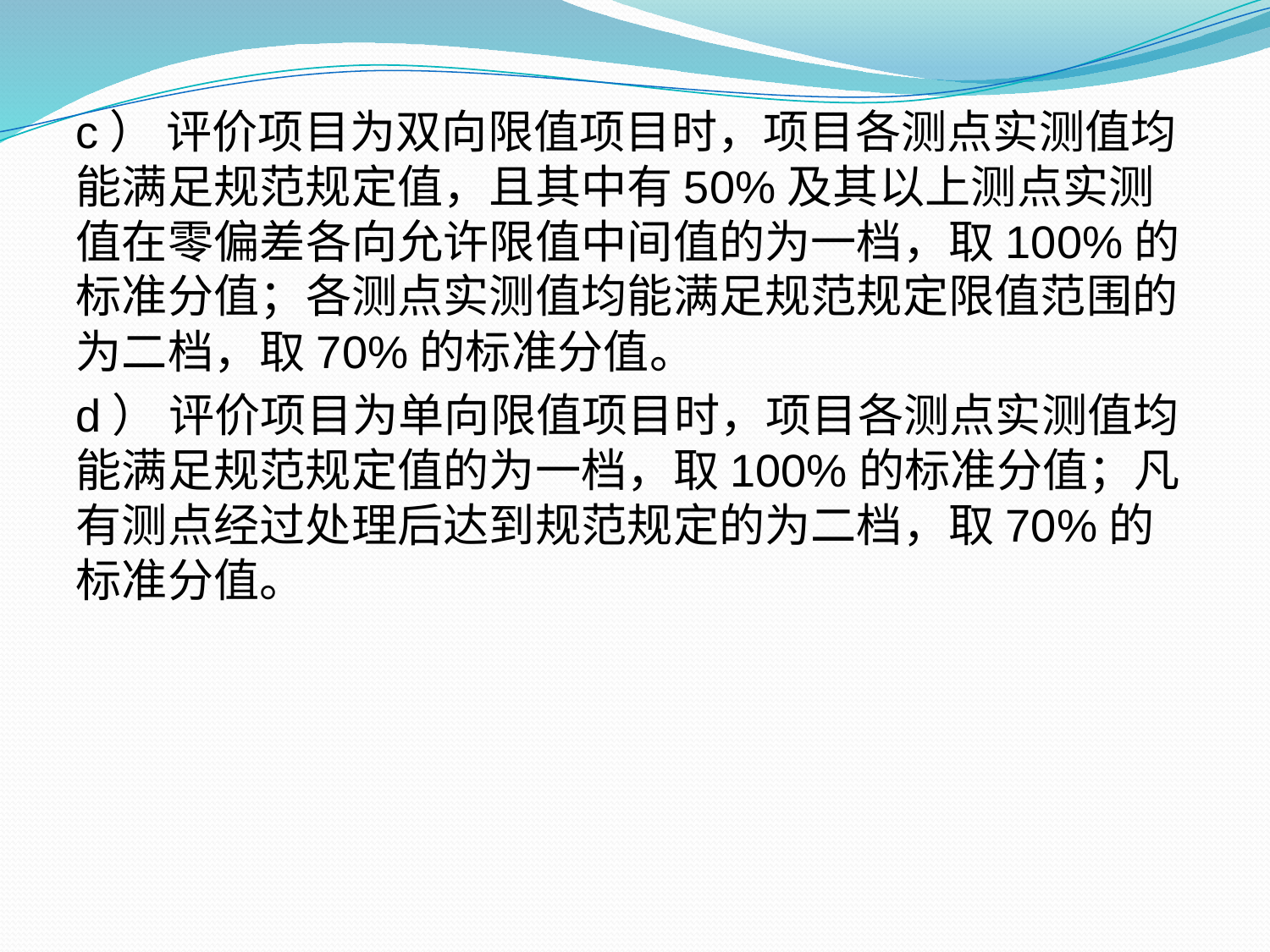

c） 评价项目为双向限值项目时，项目各测点实测值均能满足规范规定值，且其中有50%及其以上测点实测值在零偏差各向允许限值中间值的为一档，取100%的标准分值；各测点实测值均能满足规范规定限值范围的为二档，取70%的标准分值。
d） 评价项目为单向限值项目时，项目各测点实测值均能满足规范规定值的为一档，取100%的标准分值；凡有测点经过处理后达到规范规定的为二档，取70%的标准分值。